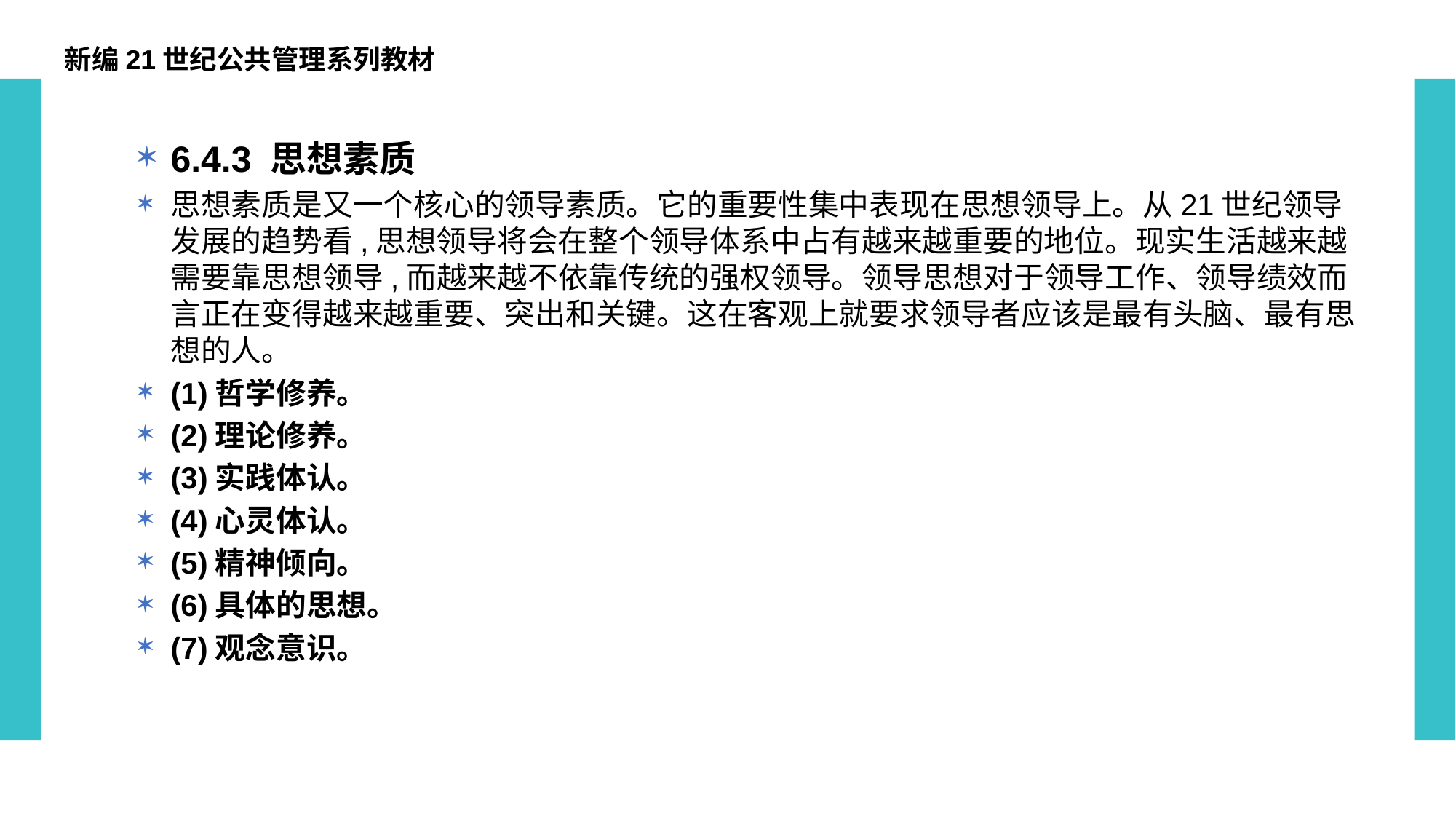

新编21世纪公共管理系列教材
6.4.3 思想素质
思想素质是又一个核心的领导素质。它的重要性集中表现在思想领导上。从21世纪领导发展的趋势看,思想领导将会在整个领导体系中占有越来越重要的地位。现实生活越来越需要靠思想领导,而越来越不依靠传统的强权领导。领导思想对于领导工作、领导绩效而言正在变得越来越重要、突出和关键。这在客观上就要求领导者应该是最有头脑、最有思想的人。
(1)哲学修养。
(2)理论修养。
(3)实践体认。
(4)心灵体认。
(5)精神倾向。
(6)具体的思想。
(7)观念意识。